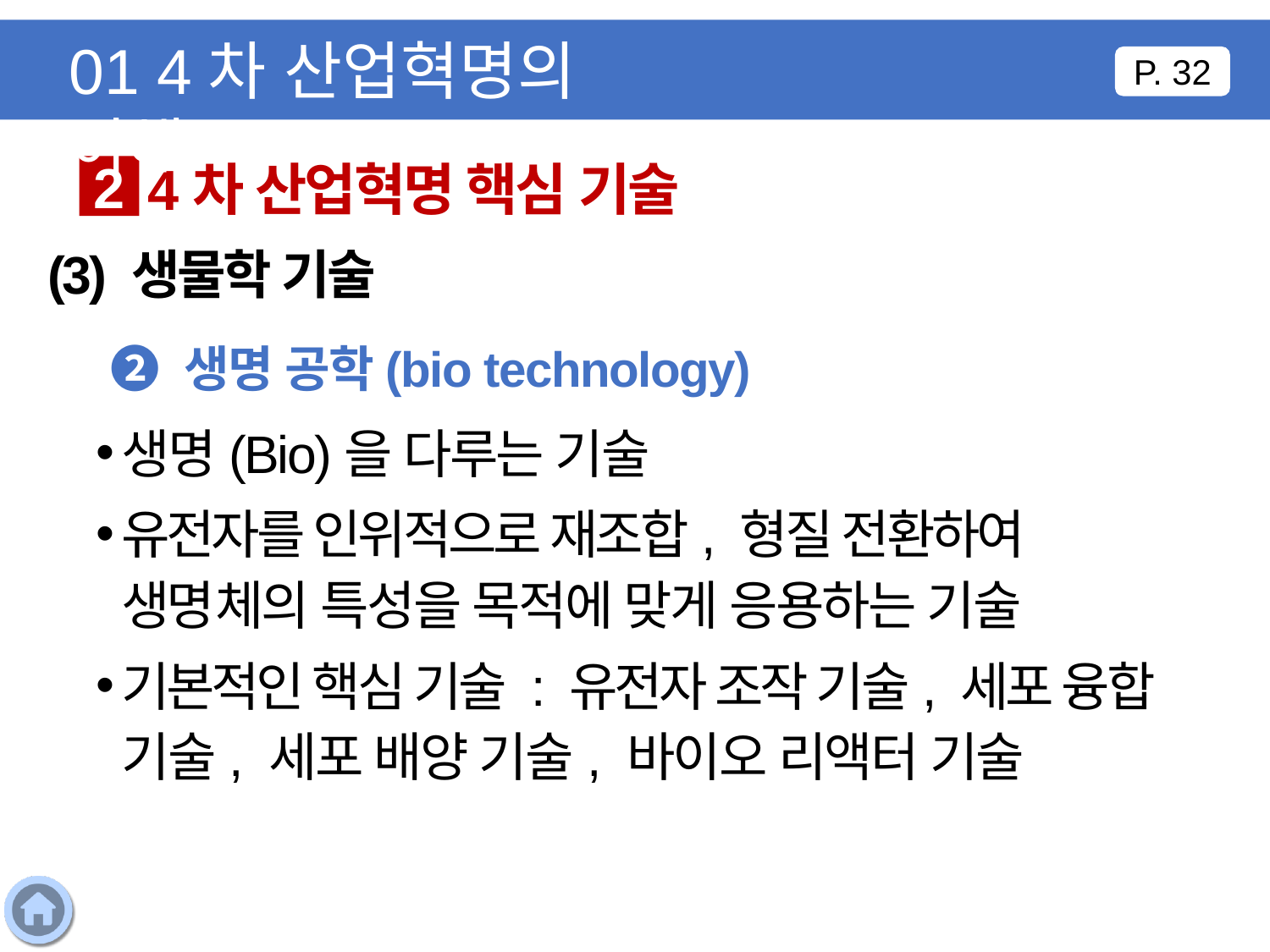

01 4차 산업혁명의 이해
P. 32
4차 산업혁명 핵심 기술
2
(3) 생물학 기술
❷ 생명 공학(bio technology)
생명(Bio)을 다루는 기술
유전자를 인위적으로 재조합, 형질 전환하여 생명체의 특성을 목적에 맞게 응용하는 기술
기본적인 핵심 기술 : 유전자 조작 기술, 세포 융합 기술, 세포 배양 기술, 바이오 리액터 기술